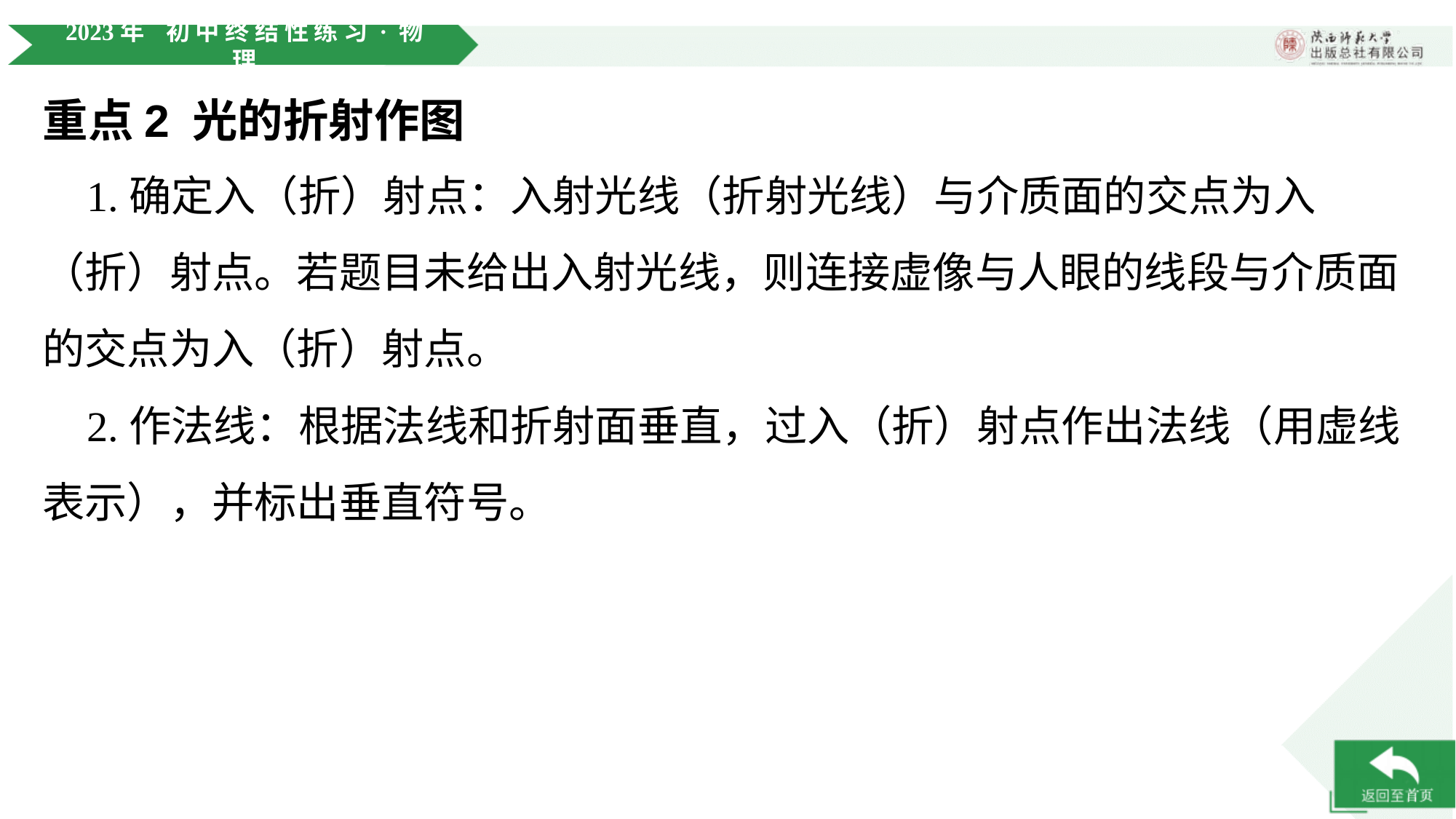

重点2 光的折射作图
    1.确定入（折）射点：入射光线（折射光线）与介质面的交点为入（折）射点。若题目未给出入射光线，则连接虚像与人眼的线段与介质面的交点为入（折）射点。
    2.作法线：根据法线和折射面垂直，过入（折）射点作出法线（用虚线表示），并标出垂直符号。